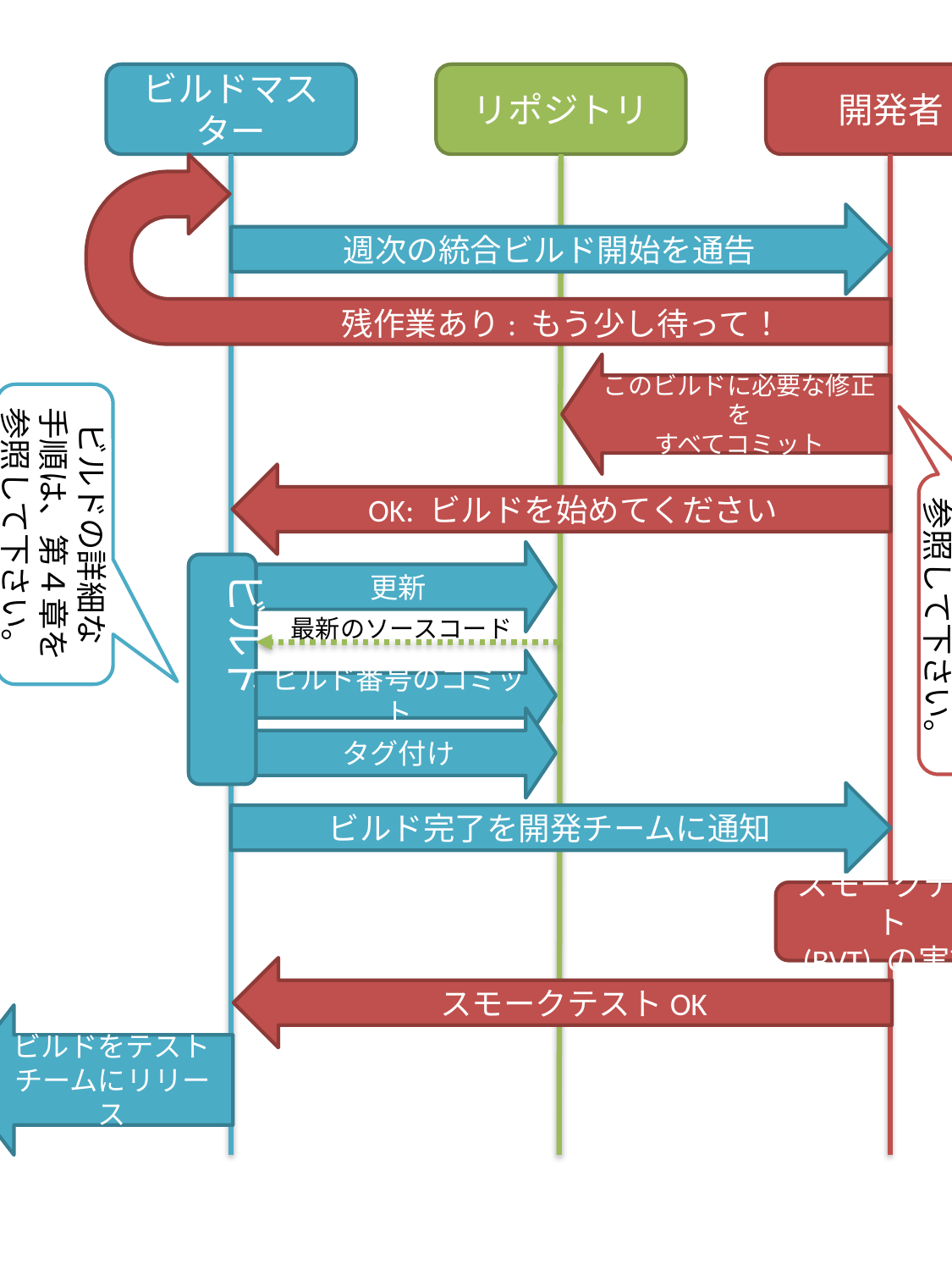

ビルドマスター
リポジトリ
開発者
週次の統合ビルド開始を通告
残作業あり: もう少し待って！
このビルドに必要な修正を
すべてコミット
ビルドの詳細な
手順は、第４章を
参照して下さい。
OK: ビルドを始めてください
コミットの詳細な
手順は、第３章を
参照して下さい。
レビューNG
更新
ビルド
最新のソースコード
ビルド番号のコミット
タグ付け
ビルド完了を開発チームに通知
スモークテスト
(BVT) の実施
スモークテストOK
ビルドをテスト
チームにリリース